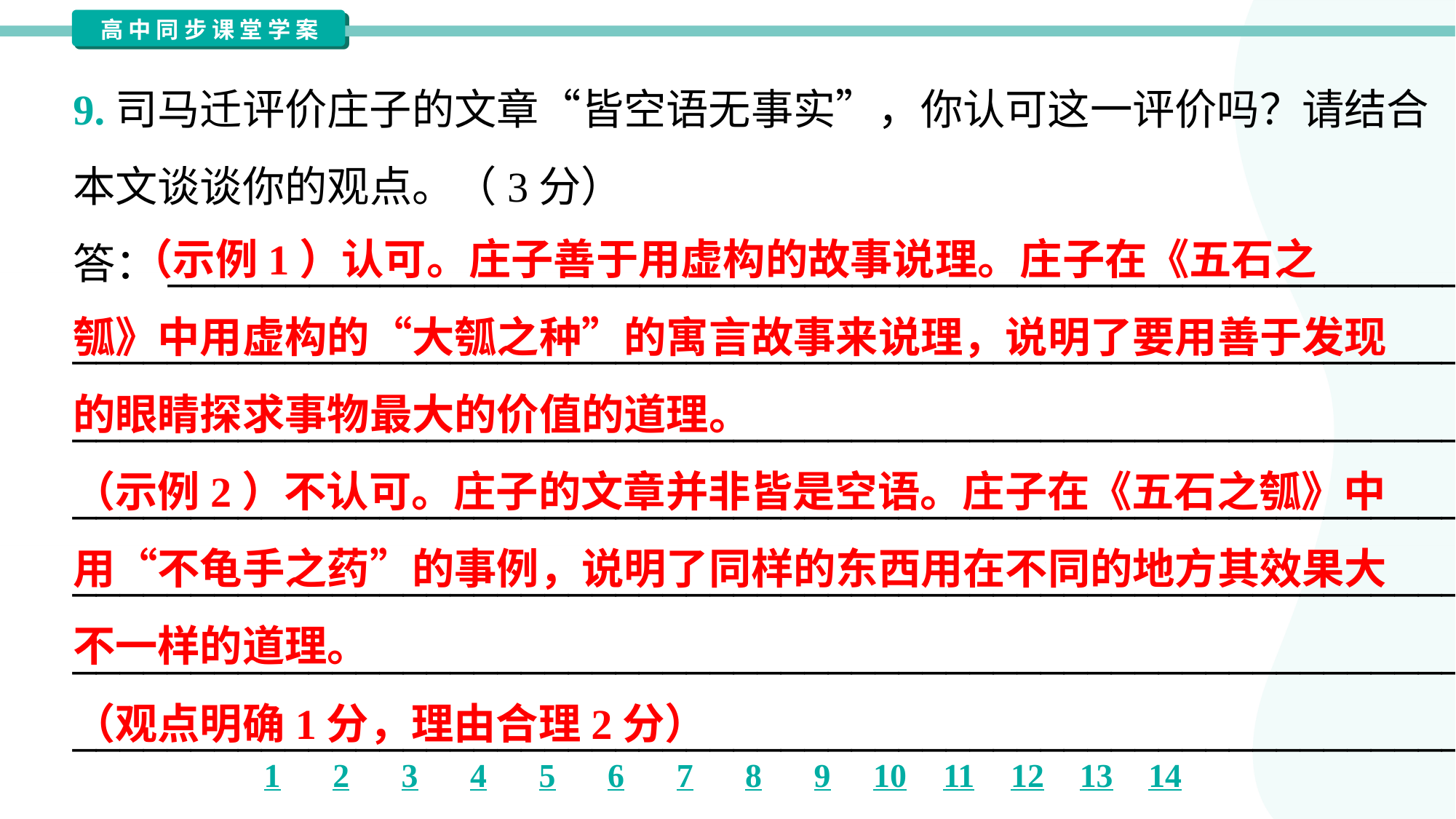

9.司马迁评价庄子的文章“皆空语无事实”，你认可这一评价吗？请结合
本文谈谈你的观点。（3分）
答：_________________________________________________________
_____________________________________________________________
_____________________________________________________________
_____________________________________________________________
_____________________________________________________________
_____________________________________________________________
_____________________________________________________________
     （示例1）认可。庄子善于用虚构的故事说理。庄子在《五石之
瓠》中用虚构的“大瓠之种”的寓言故事来说理，说明了要用善于发现
的眼睛探求事物最大的价值的道理。
（示例2）不认可。庄子的文章并非皆是空语。庄子在《五石之瓠》中
用“不龟手之药”的事例，说明了同样的东西用在不同的地方其效果大
不一样的道理。
（观点明确1分，理由合理2分）